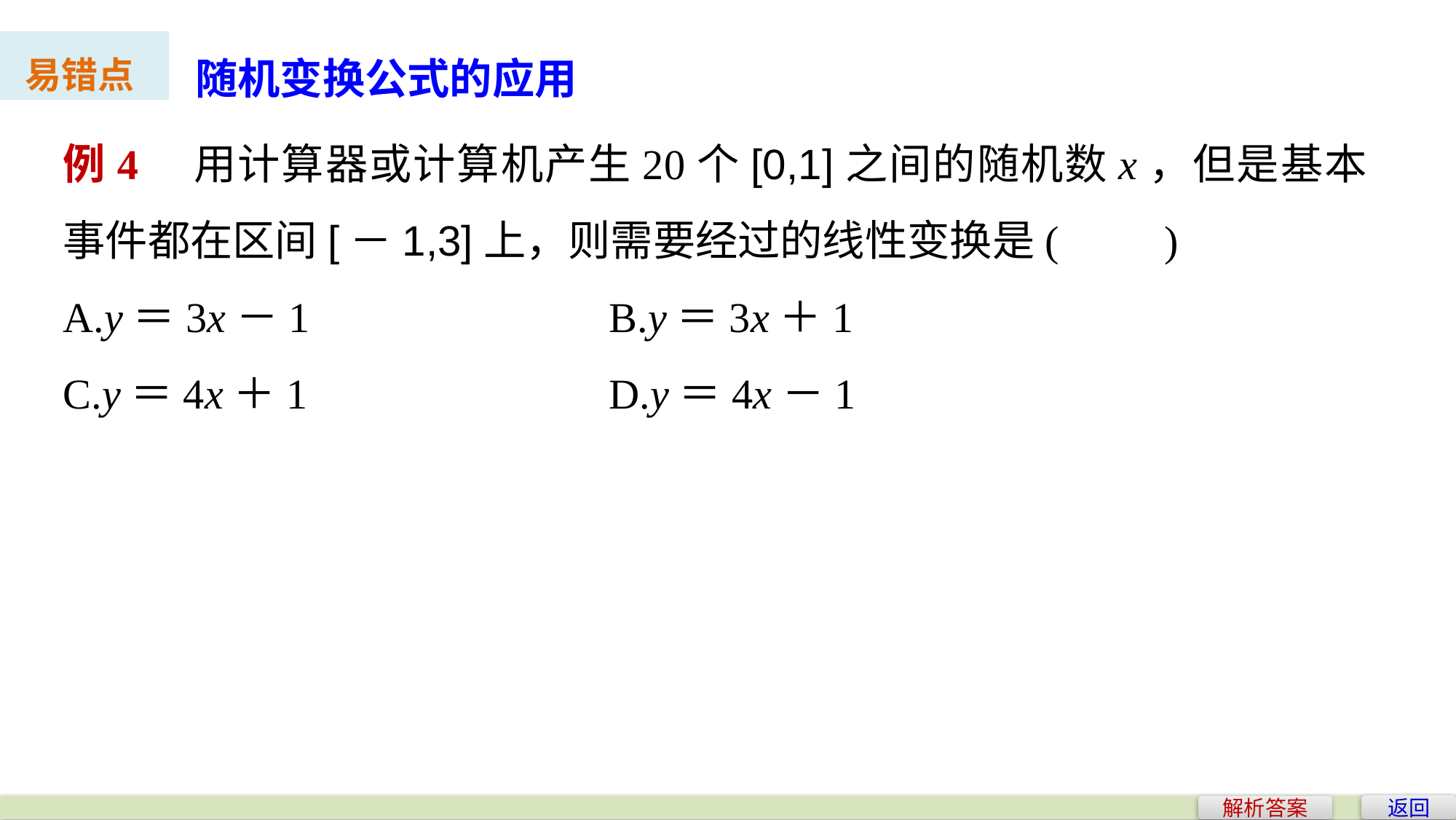

随机变换公式的应用

易错点
例4　用计算器或计算机产生20个[0,1]之间的随机数x，但是基本事件都在区间[－1,3]上，则需要经过的线性变换是(　　)
A.y＝3x－1  			B.y＝3x＋1
C.y＝4x＋1  			D.y＝4x－1
返回
解析答案